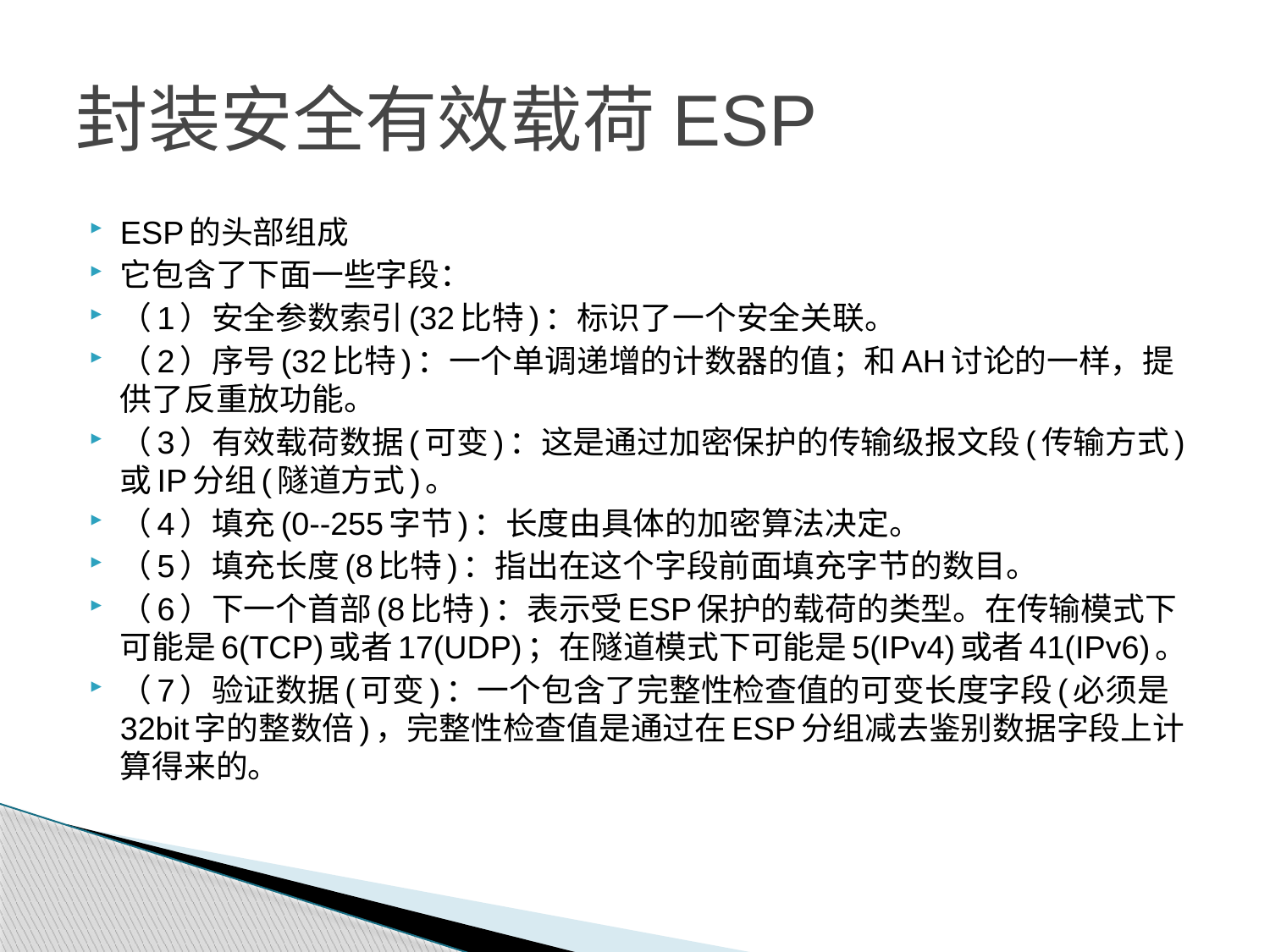

# 封装安全有效载荷ESP
ESP的头部组成
它包含了下面一些字段：
（1）安全参数索引(32比特)：标识了一个安全关联。
（2）序号(32比特)：一个单调递增的计数器的值；和AH讨论的一样，提供了反重放功能。
（3）有效载荷数据(可变)：这是通过加密保护的传输级报文段(传输方式)或IP分组(隧道方式)。
（4）填充(0--255字节)：长度由具体的加密算法决定。
（5）填充长度(8比特)：指出在这个字段前面填充字节的数目。
（6）下一个首部(8比特)：表示受ESP保护的载荷的类型。在传输模式下可能是6(TCP)或者17(UDP)；在隧道模式下可能是5(IPv4)或者41(IPv6)。
（7）验证数据(可变)：一个包含了完整性检查值的可变长度字段(必须是32bit字的整数倍)，完整性检查值是通过在ESP分组减去鉴别数据字段上计算得来的。